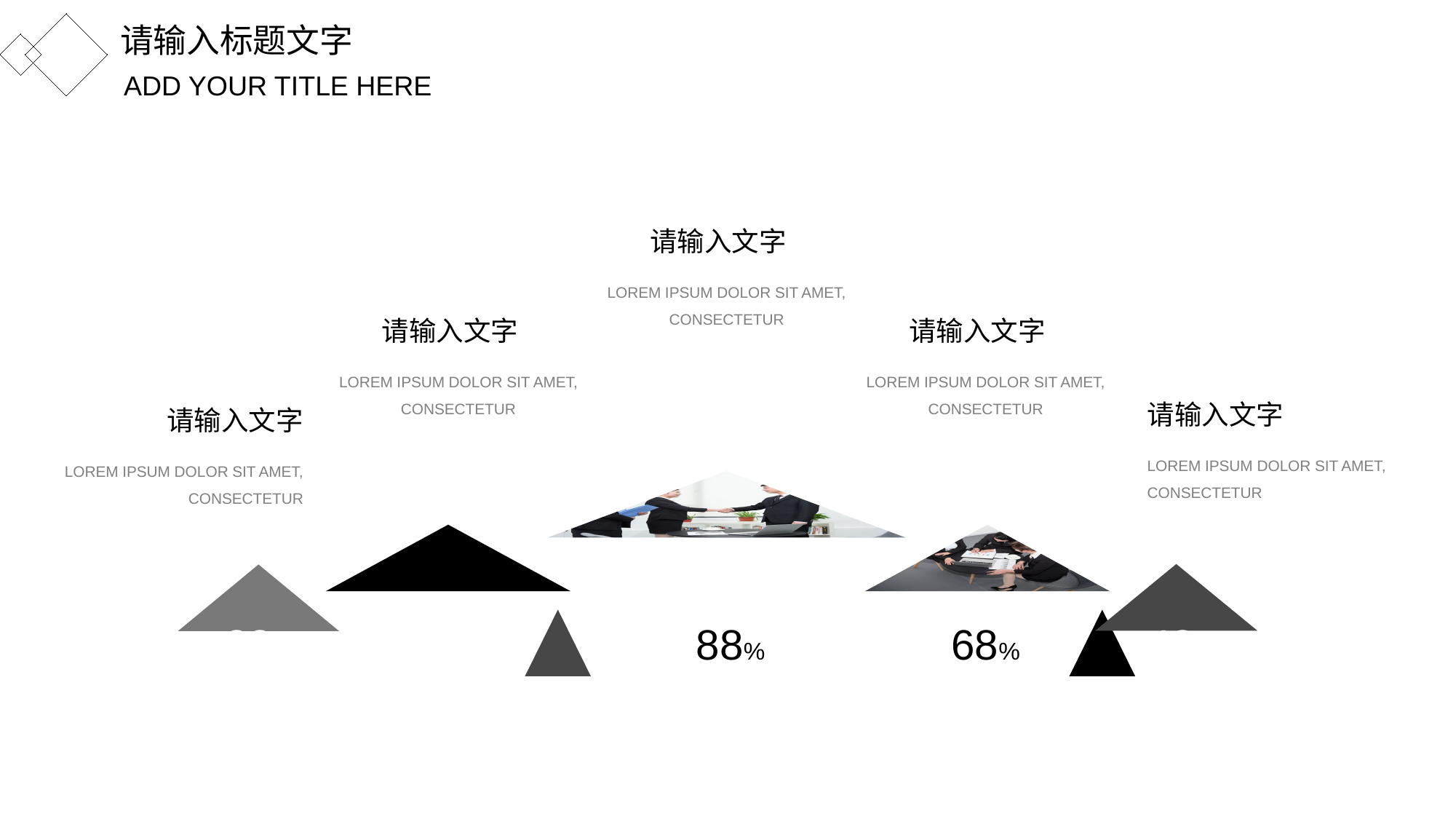

请输入标题文字

ADD YOUR TITLE HERE
请输入文字
LOREM IPSUM DOLOR SIT AMET, CONSECTETUR
请输入文字
请输入文字
LOREM IPSUM DOLOR SIT AMET, CONSECTETUR
LOREM IPSUM DOLOR SIT AMET, CONSECTETUR
请输入文字
请输入文字
LOREM IPSUM DOLOR SIT AMET, CONSECTETUR
LOREM IPSUM DOLOR SIT AMET, CONSECTETUR

38%
58%
88%
68%
48%